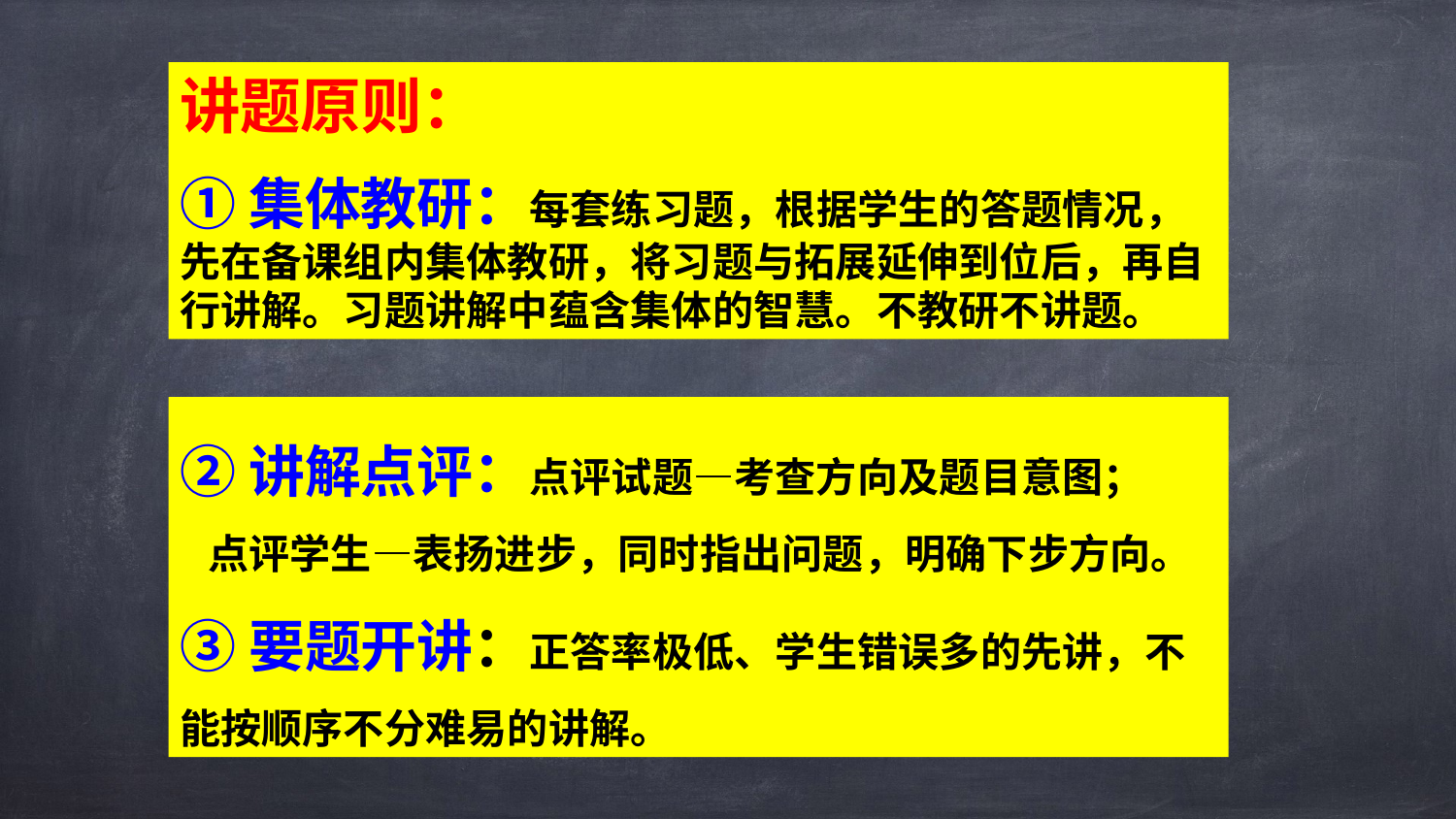

讲题原则：
①集体教研：每套练习题，根据学生的答题情况，先在备课组内集体教研，将习题与拓展延伸到位后，再自行讲解。习题讲解中蕴含集体的智慧。不教研不讲题。

②讲解点评：点评试题—考查方向及题目意图；
  点评学生—表扬进步，同时指出问题，明确下步方向。
③要题开讲：正答率极低、学生错误多的先讲，不能按顺序不分难易的讲解。